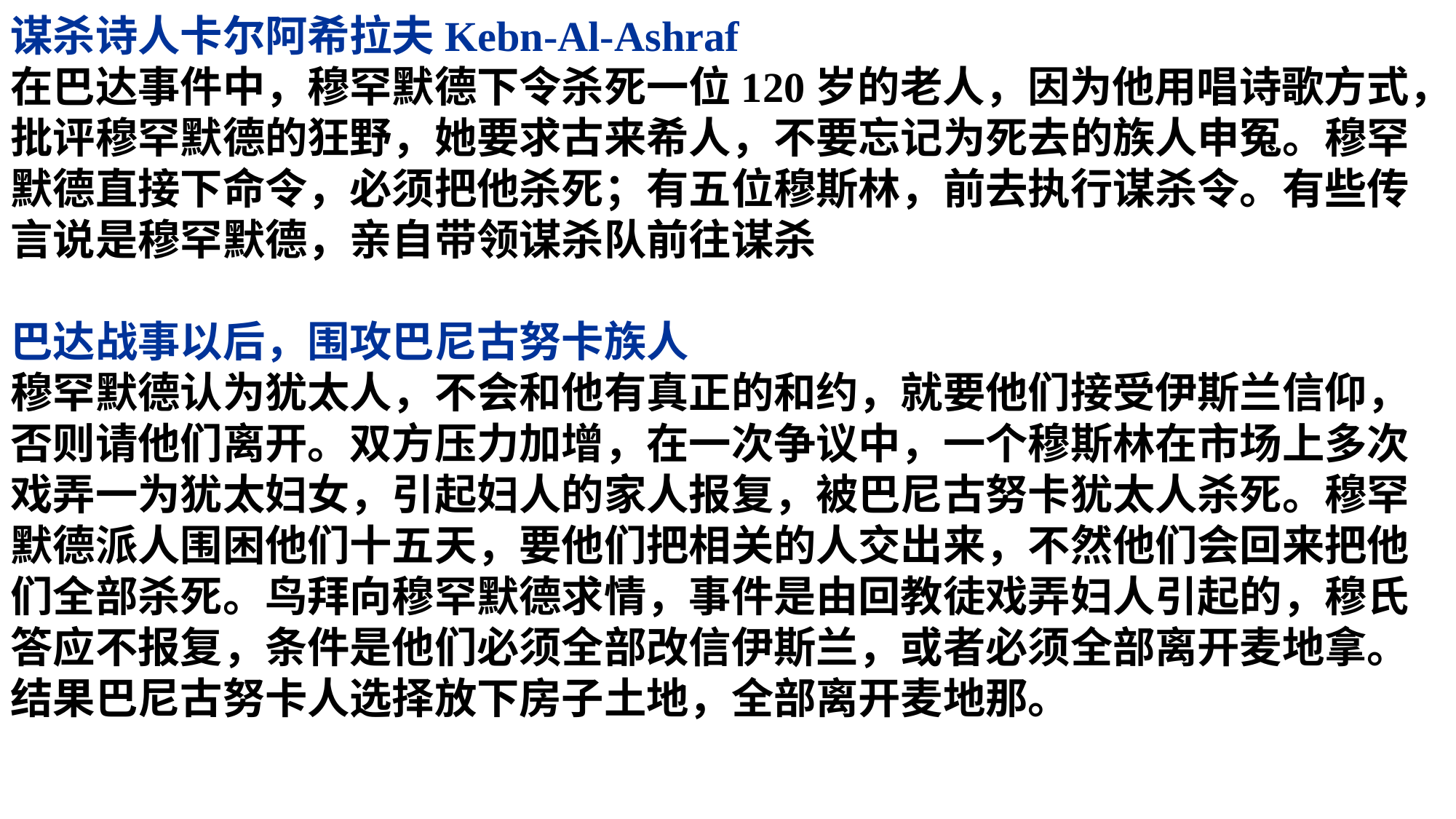

谋杀诗人卡尔阿希拉夫Kebn-Al-Ashraf
在巴达事件中，穆罕默德下令杀死一位120岁的老人，因为他用唱诗歌方式，批评穆罕默德的狂野，她要求古来希人，不要忘记为死去的族人申冤。穆罕默德直接下命令，必须把他杀死；有五位穆斯林，前去执行谋杀令。有些传言说是穆罕默德，亲自带领谋杀队前往谋杀

巴达战事以后，围攻巴尼古努卡族人
穆罕默德认为犹太人，不会和他有真正的和约，就要他们接受伊斯兰信仰，否则请他们离开。双方压力加增，在一次争议中，一个穆斯林在市场上多次戏弄一为犹太妇女，引起妇人的家人报复，被巴尼古努卡犹太人杀死。穆罕默德派人围困他们十五天，要他们把相关的人交出来，不然他们会回来把他们全部杀死。鸟拜向穆罕默德求情，事件是由回教徒戏弄妇人引起的，穆氏答应不报复，条件是他们必须全部改信伊斯兰，或者必须全部离开麦地拿。结果巴尼古努卡人选择放下房子土地，全部离开麦地那。